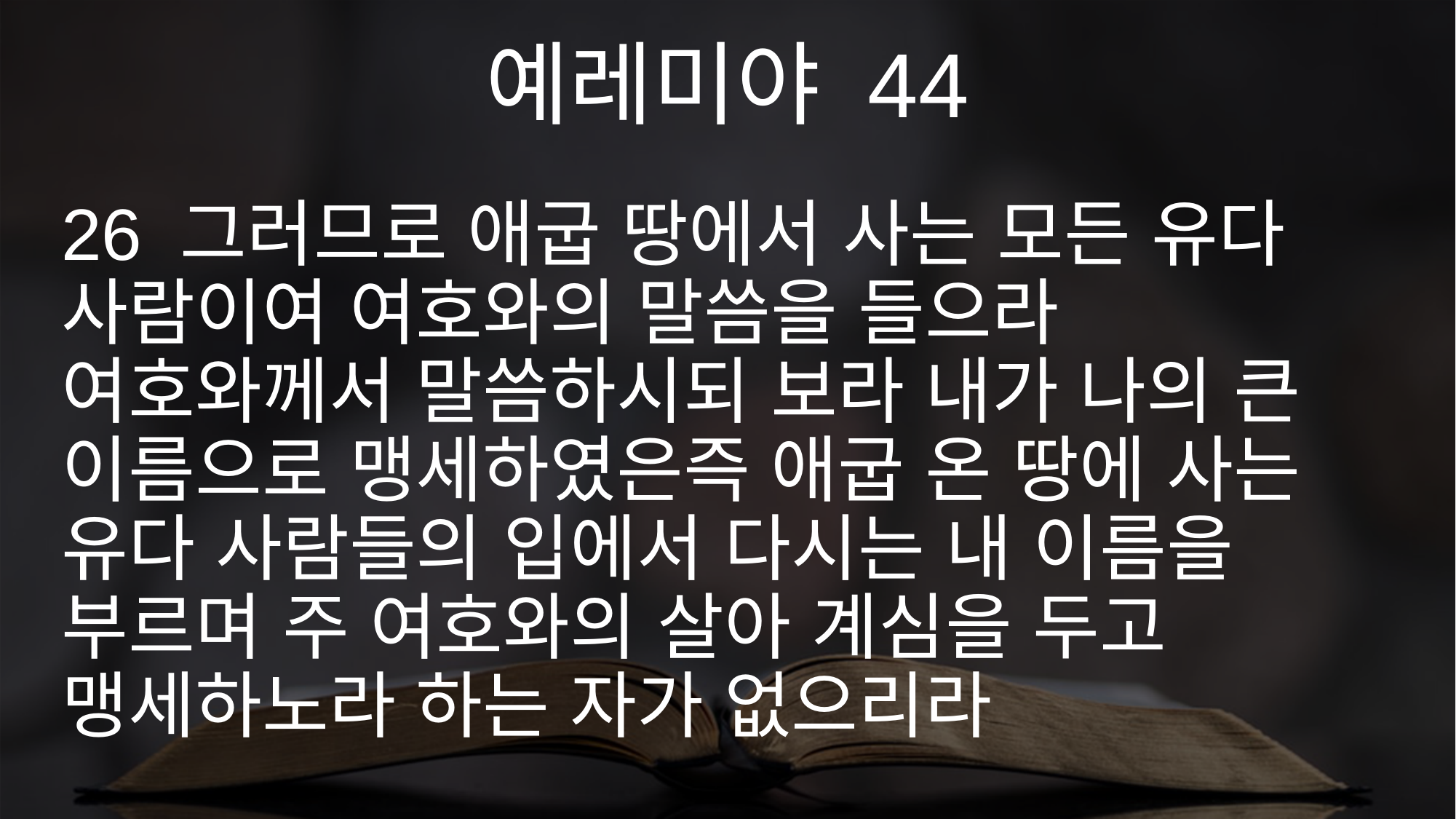

예레미야 44
26 그러므로 애굽 땅에서 사는 모든 유다 사람이여 여호와의 말씀을 들으라 여호와께서 말씀하시되 보라 내가 나의 큰 이름으로 맹세하였은즉 애굽 온 땅에 사는 유다 사람들의 입에서 다시는 내 이름을 부르며 주 여호와의 살아 계심을 두고 맹세하노라 하는 자가 없으리라